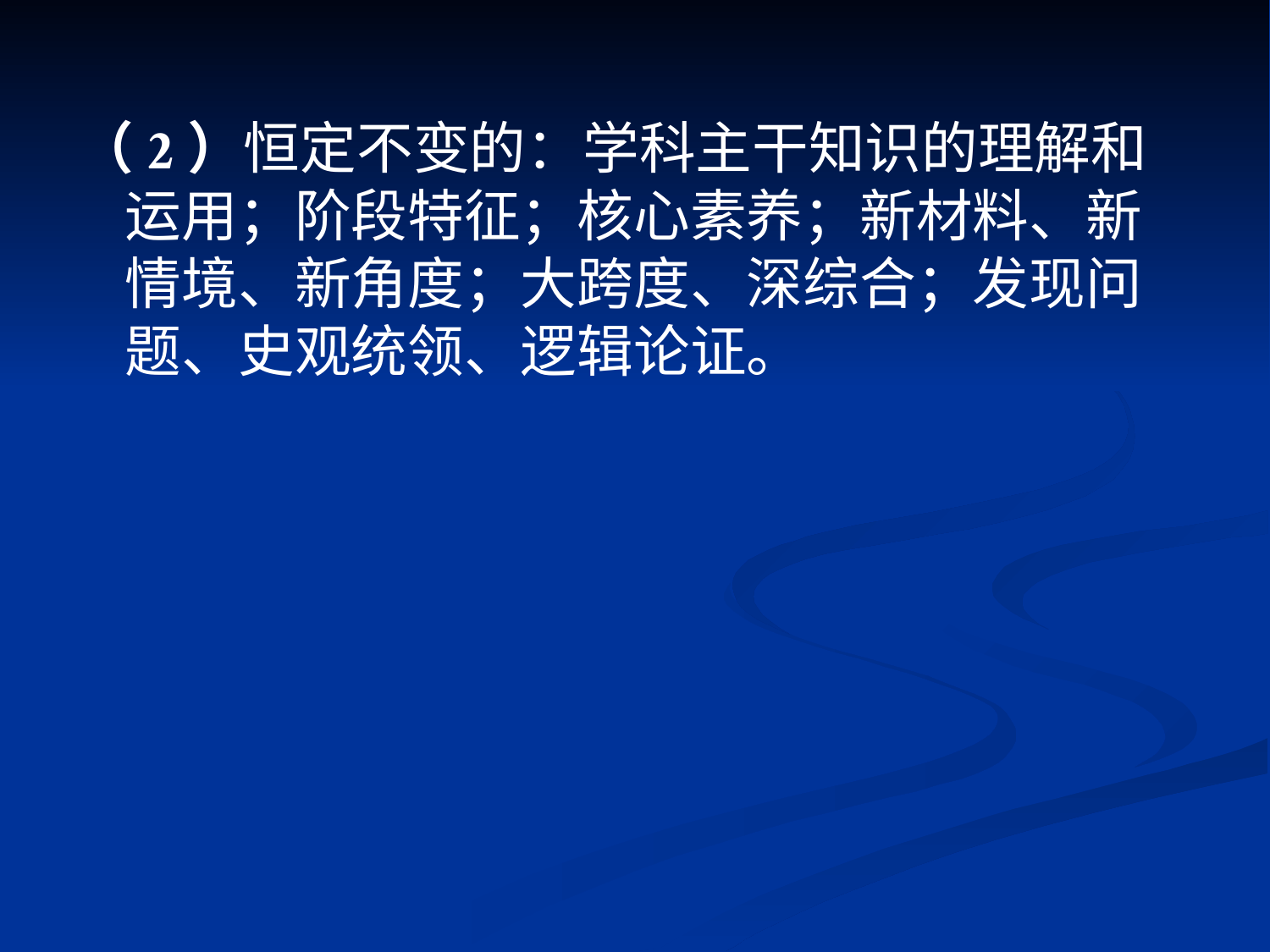

（2）恒定不变的：学科主干知识的理解和运用；阶段特征；核心素养；新材料、新情境、新角度；大跨度、深综合；发现问题、史观统领、逻辑论证。